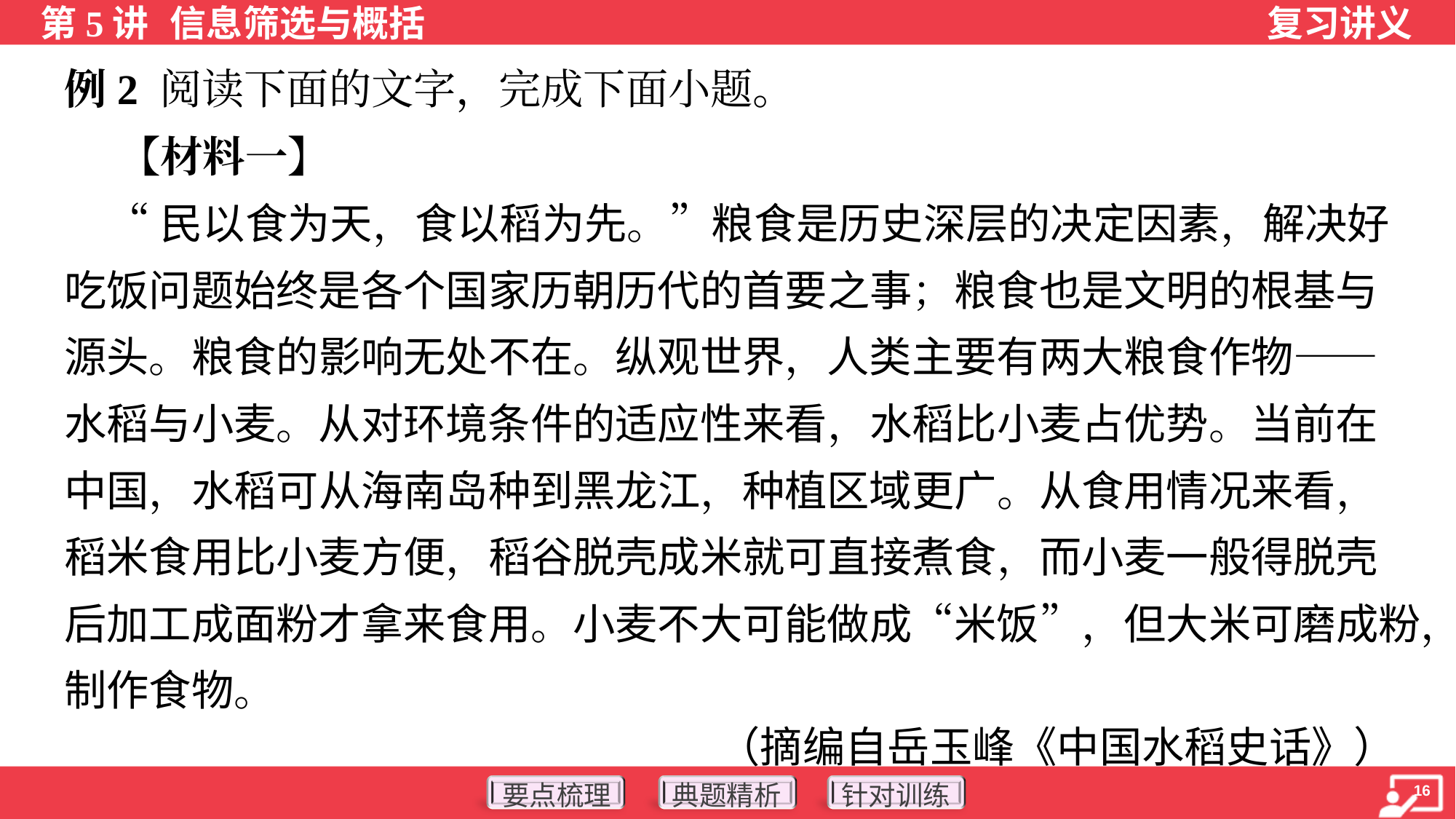

例2 阅读下面的文字，完成下面小题。
    【材料一】
    “民以食为天，食以稻为先。”粮食是历史深层的决定因素，解决好
吃饭问题始终是各个国家历朝历代的首要之事；粮食也是文明的根基与
源头。粮食的影响无处不在。纵观世界，人类主要有两大粮食作物——
水稻与小麦。从对环境条件的适应性来看，水稻比小麦占优势。当前在
中国，水稻可从海南岛种到黑龙江，种植区域更广。从食用情况来看，
稻米食用比小麦方便，稻谷脱壳成米就可直接煮食，而小麦一般得脱壳
后加工成面粉才拿来食用。小麦不大可能做成“米饭”，但大米可磨成粉，
制作食物。

（摘编自岳玉峰《中国水稻史话》）